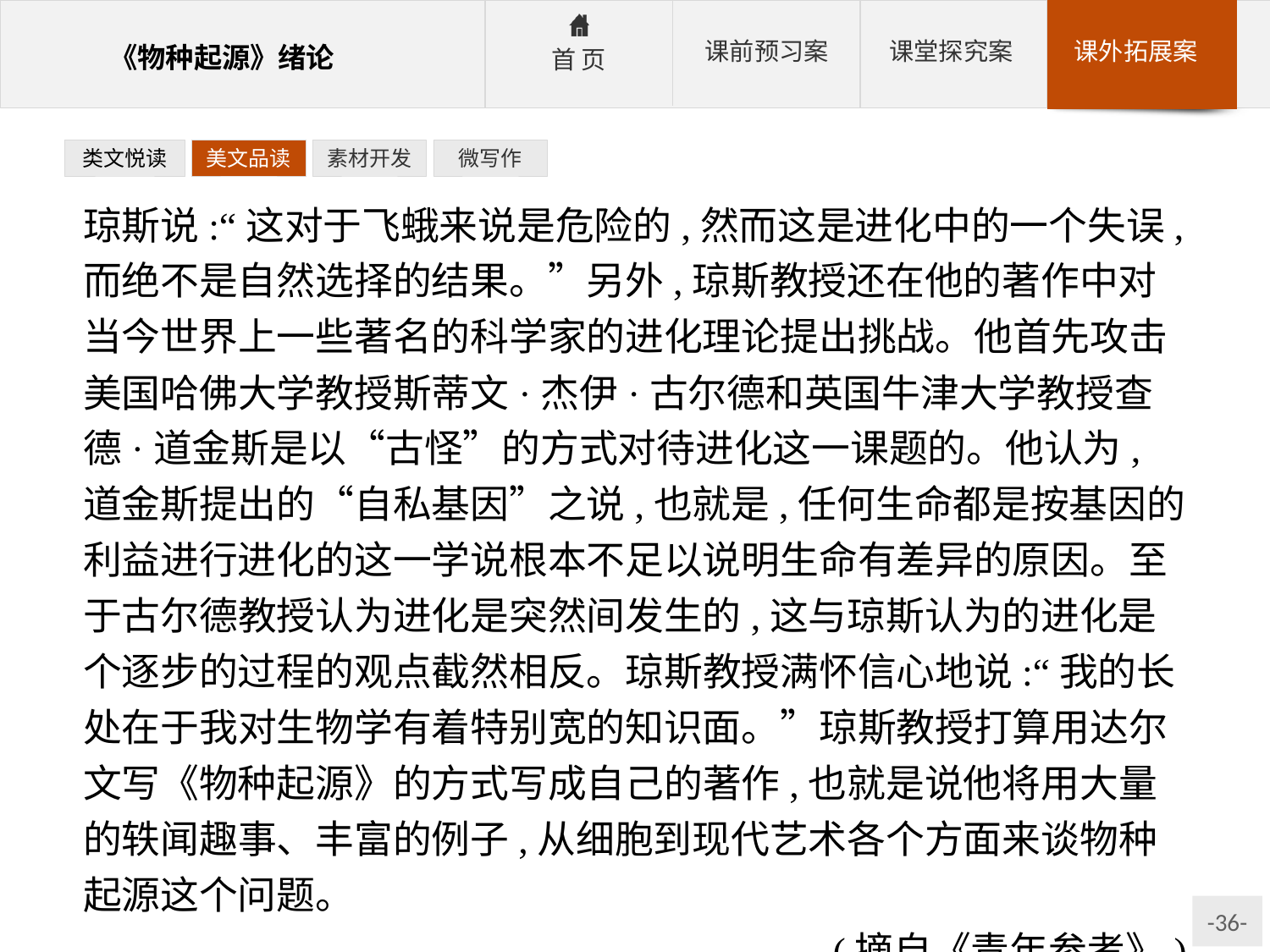

类文悦读
美文品读
素材开发
微写作
琼斯说:“这对于飞蛾来说是危险的,然而这是进化中的一个失误,而绝不是自然选择的结果。”另外,琼斯教授还在他的著作中对当今世界上一些著名的科学家的进化理论提出挑战。他首先攻击美国哈佛大学教授斯蒂文·杰伊·古尔德和英国牛津大学教授查德·道金斯是以“古怪”的方式对待进化这一课题的。他认为,道金斯提出的“自私基因”之说,也就是,任何生命都是按基因的利益进行进化的这一学说根本不足以说明生命有差异的原因。至于古尔德教授认为进化是突然间发生的,这与琼斯认为的进化是个逐步的过程的观点截然相反。琼斯教授满怀信心地说:“我的长处在于我对生物学有着特别宽的知识面。”琼斯教授打算用达尔文写《物种起源》的方式写成自己的著作,也就是说他将用大量的轶闻趣事、丰富的例子,从细胞到现代艺术各个方面来谈物种起源这个问题。
(摘自《青年参考》)